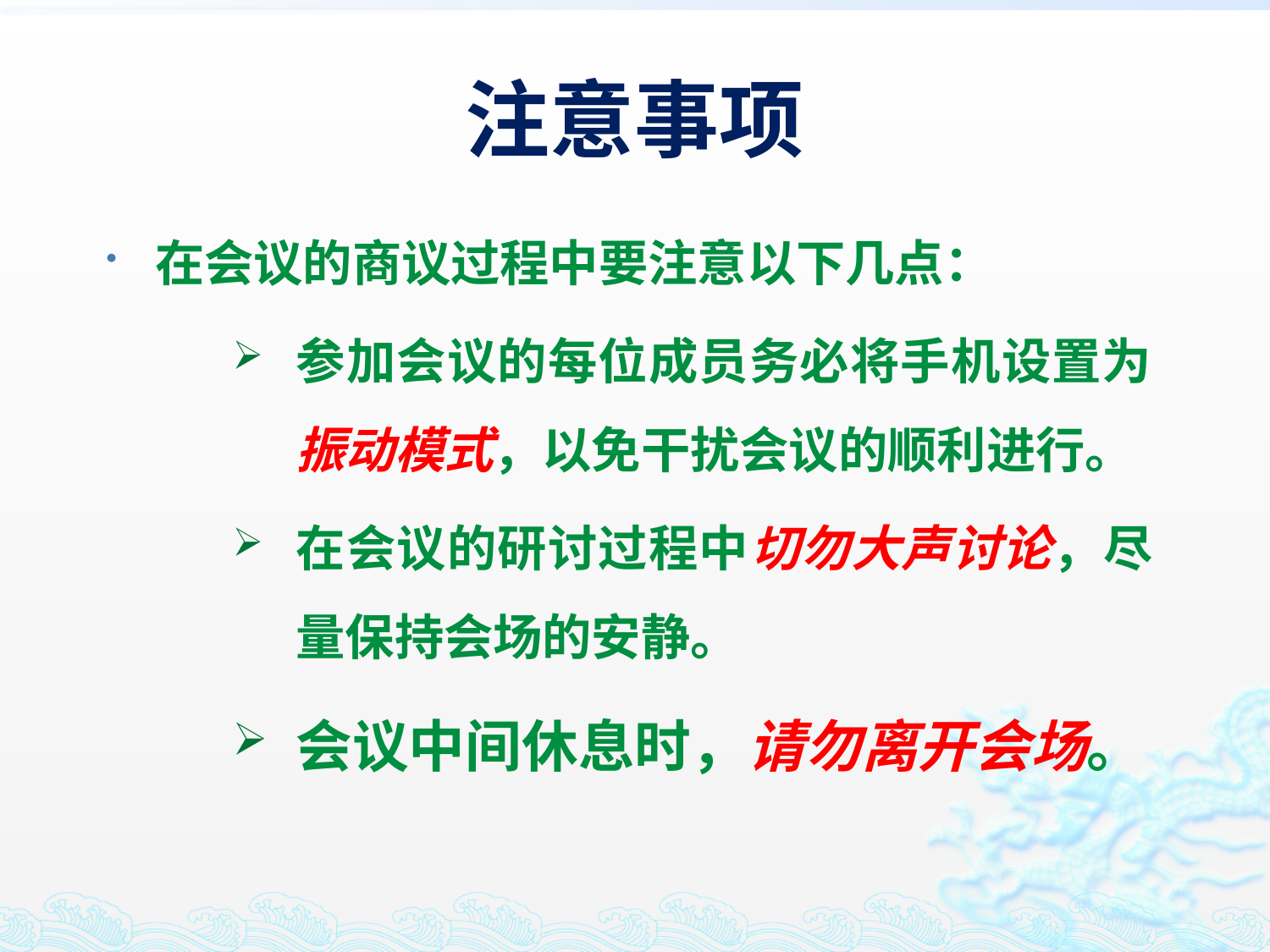

# 注意事项
在会议的商议过程中要注意以下几点：
参加会议的每位成员务必将手机设置为振动模式，以免干扰会议的顺利进行。
在会议的研讨过程中切勿大声讨论，尽量保持会场的安静。
会议中间休息时，请勿离开会场。